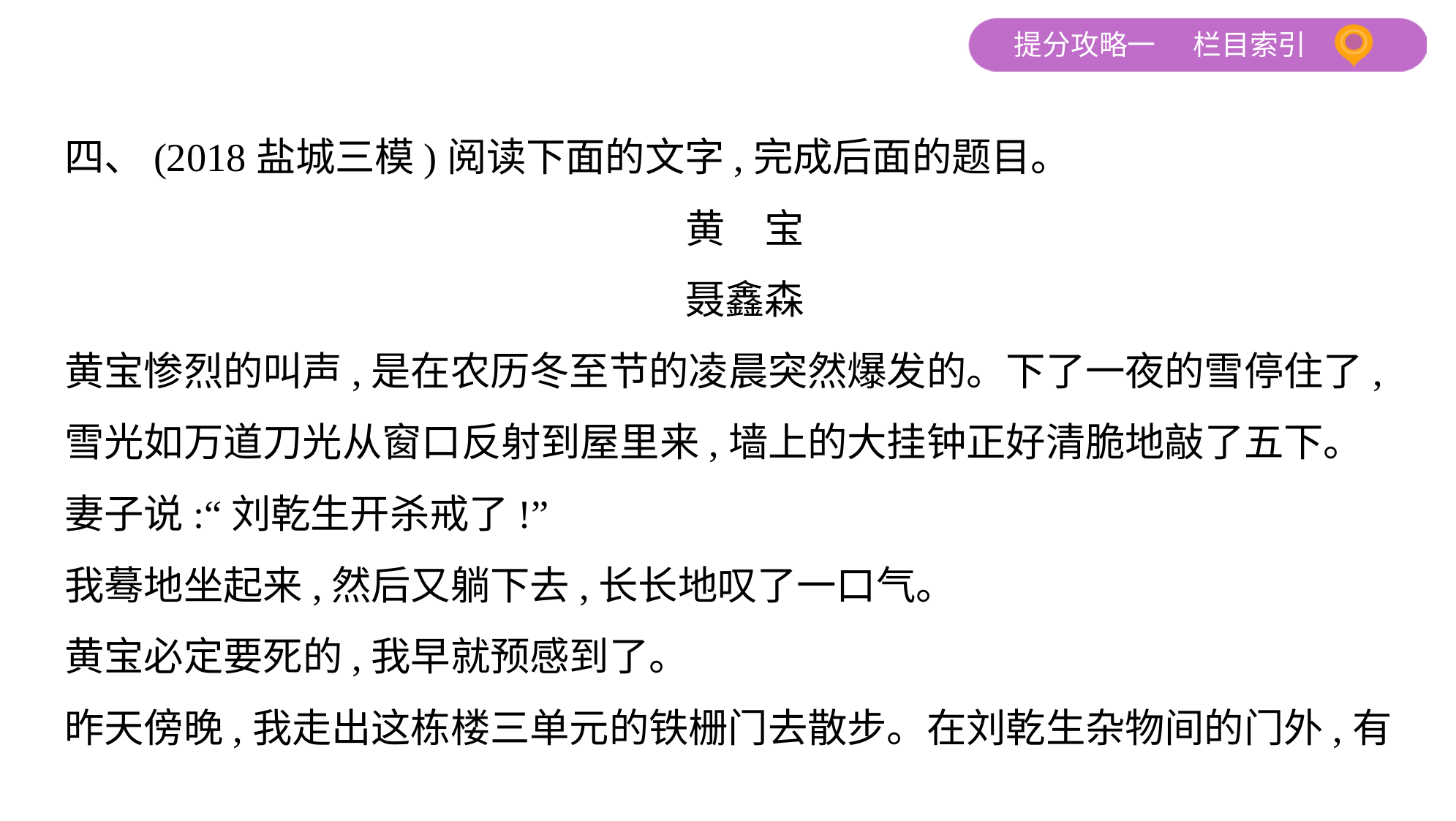

四、(2018盐城三模)阅读下面的文字,完成后面的题目。
黄　宝
聂鑫森
黄宝惨烈的叫声,是在农历冬至节的凌晨突然爆发的。下了一夜的雪停住了,
雪光如万道刀光从窗口反射到屋里来,墙上的大挂钟正好清脆地敲了五下。
妻子说:“刘乾生开杀戒了!”
我蓦地坐起来,然后又躺下去,长长地叹了一口气。
黄宝必定要死的,我早就预感到了。
昨天傍晚,我走出这栋楼三单元的铁栅门去散步。在刘乾生杂物间的门外,有